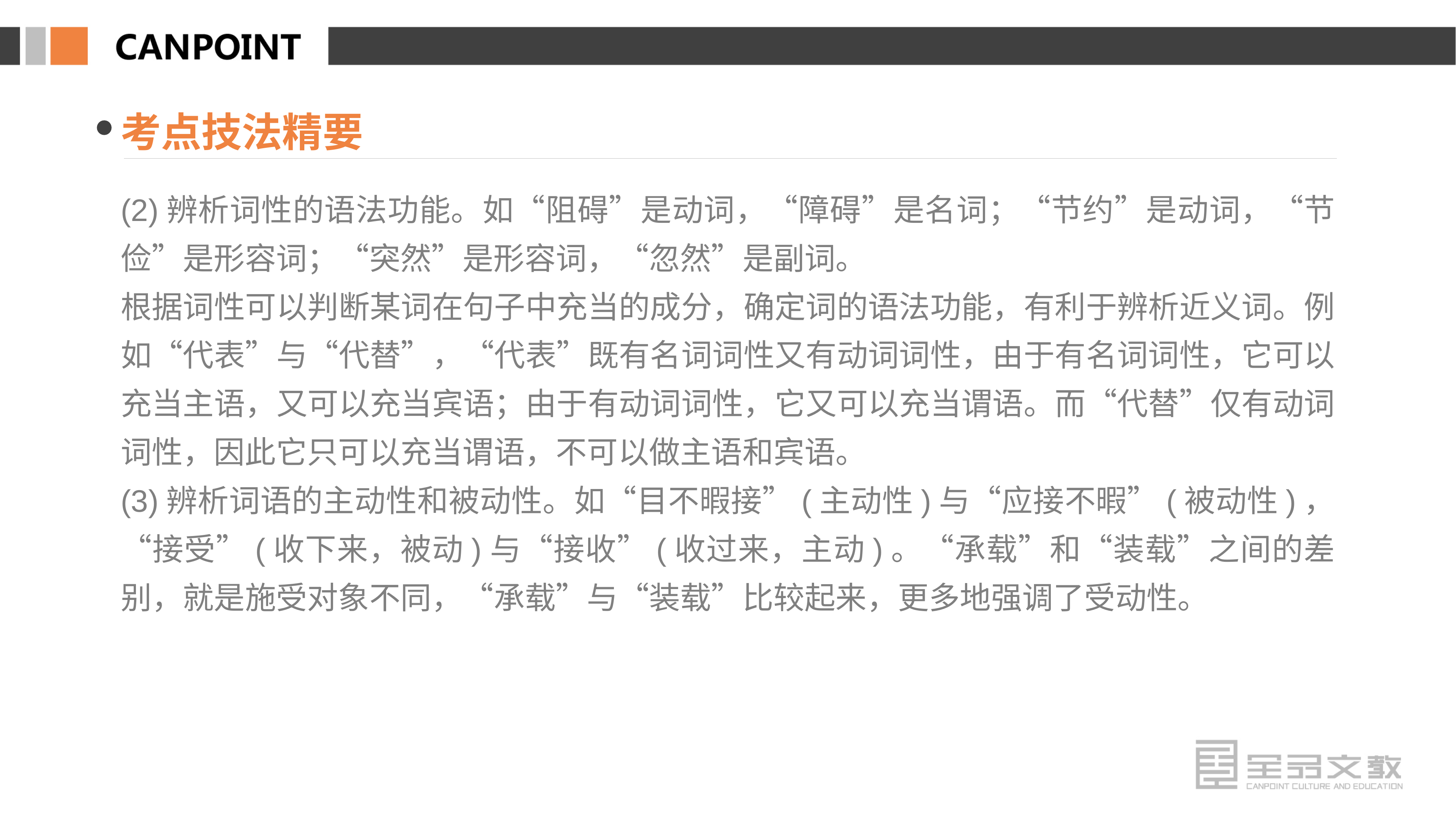

考点技法精要

(2)辨析词性的语法功能。如“阻碍”是动词，“障碍”是名词；“节约”是动词，“节俭”是形容词；“突然”是形容词，“忽然”是副词。
根据词性可以判断某词在句子中充当的成分，确定词的语法功能，有利于辨析近义词。例如“代表”与“代替”，“代表”既有名词词性又有动词词性，由于有名词词性，它可以充当主语，又可以充当宾语；由于有动词词性，它又可以充当谓语。而“代替”仅有动词词性，因此它只可以充当谓语，不可以做主语和宾语。
(3)辨析词语的主动性和被动性。如“目不暇接”(主动性)与“应接不暇”(被动性)，“接受”(收下来，被动)与“接收”(收过来，主动)。“承载”和“装载”之间的差别，就是施受对象不同，“承载”与“装载”比较起来，更多地强调了受动性。